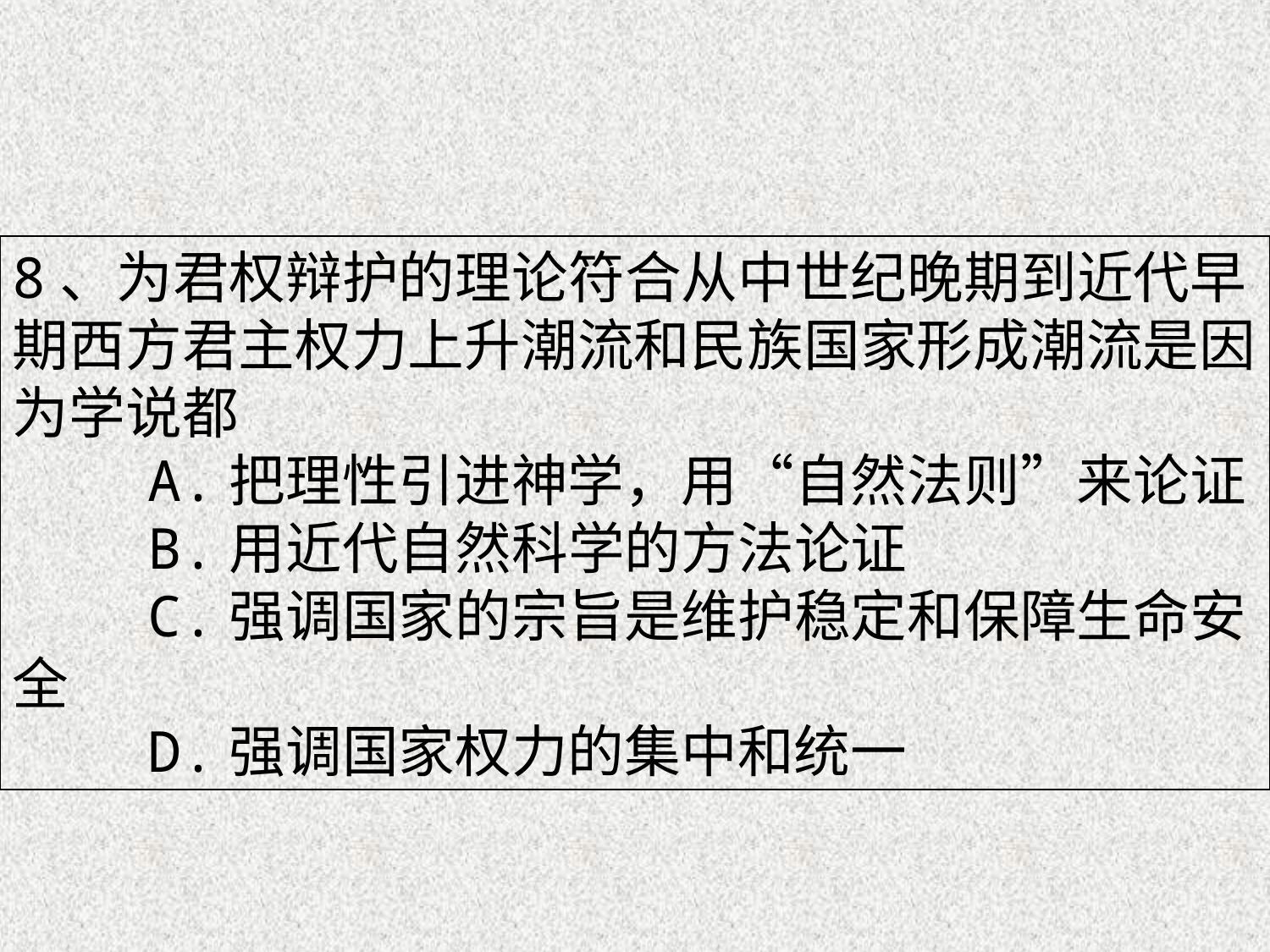

8、为君权辩护的理论符合从中世纪晚期到近代早期西方君主权力上升潮流和民族国家形成潮流是因为学说都
    A.把理性引进神学，用“自然法则”来论证
    B.用近代自然科学的方法论证
    C.强调国家的宗旨是维护稳定和保障生命安全
    D.强调国家权力的集中和统一